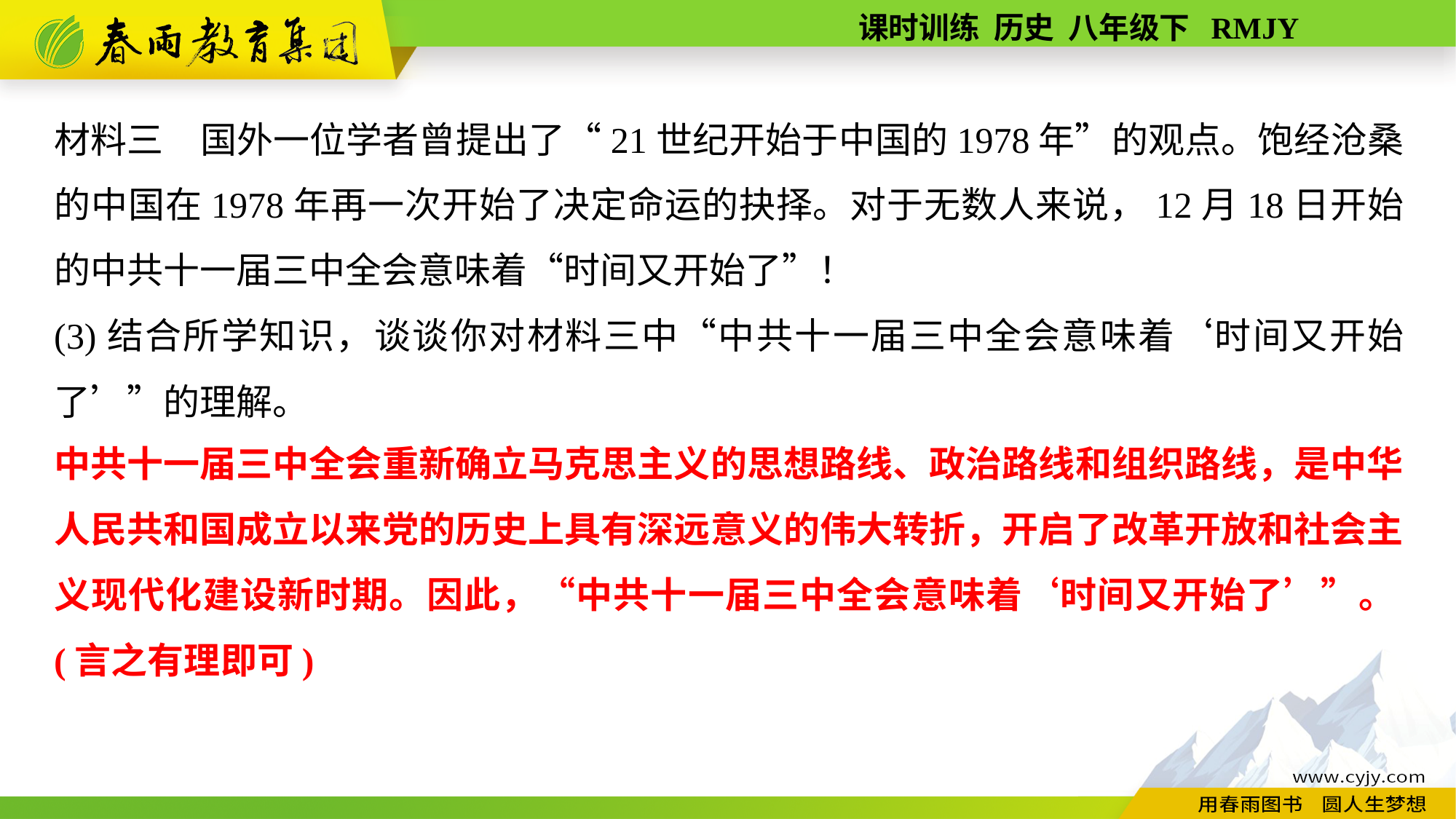

材料三　国外一位学者曾提出了“21世纪开始于中国的1978年”的观点。饱经沧桑的中国在1978年再一次开始了决定命运的抉择。对于无数人来说，12月18日开始的中共十一届三中全会意味着“时间又开始了”！
(3)结合所学知识，谈谈你对材料三中“中共十一届三中全会意味着‘时间又开始了’”的理解。
中共十一届三中全会重新确立马克思主义的思想路线、政治路线和组织路线，是中华人民共和国成立以来党的历史上具有深远意义的伟大转折，开启了改革开放和社会主义现代化建设新时期。因此，“中共十一届三中全会意味着‘时间又开始了’”。(言之有理即可)